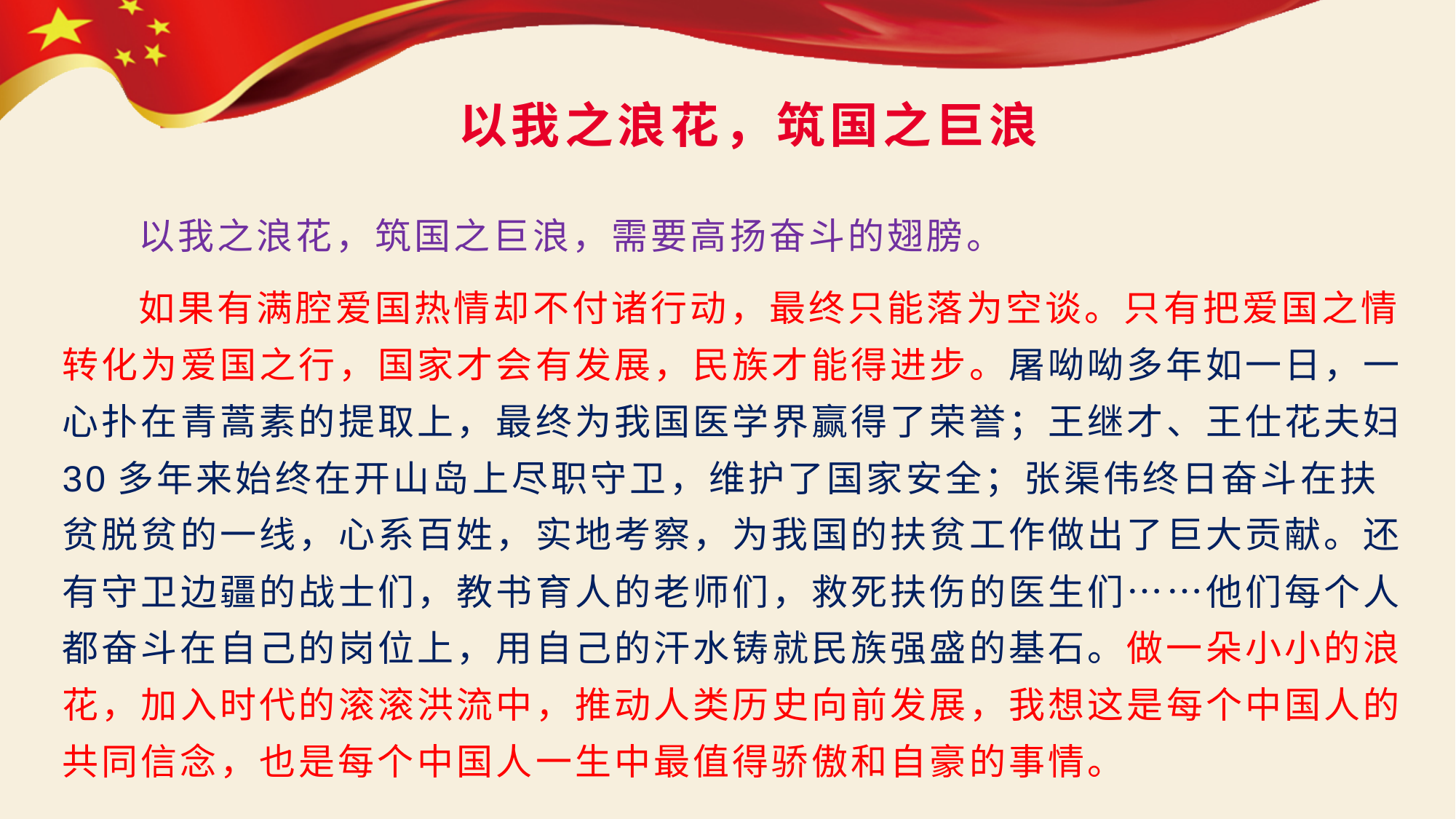

# 以我之浪花，筑国之巨浪
      以我之浪花，筑国之巨浪，需要高扬奋斗的翅膀。
      如果有满腔爱国热情却不付诸行动，最终只能落为空谈。只有把爱国之情转化为爱国之行，国家才会有发展，民族才能得进步。屠呦呦多年如一日，一心扑在青蒿素的提取上，最终为我国医学界赢得了荣誉；王继才、王仕花夫妇30多年来始终在开山岛上尽职守卫，维护了国家安全；张渠伟终日奋斗在扶贫脱贫的一线，心系百姓，实地考察，为我国的扶贫工作做出了巨大贡献。还有守卫边疆的战士们，教书育人的老师们，救死扶伤的医生们……他们每个人都奋斗在自己的岗位上，用自己的汗水铸就民族强盛的基石。做一朵小小的浪花，加入时代的滚滚洪流中，推动人类历史向前发展，我想这是每个中国人的共同信念，也是每个中国人一生中最值得骄傲和自豪的事情。